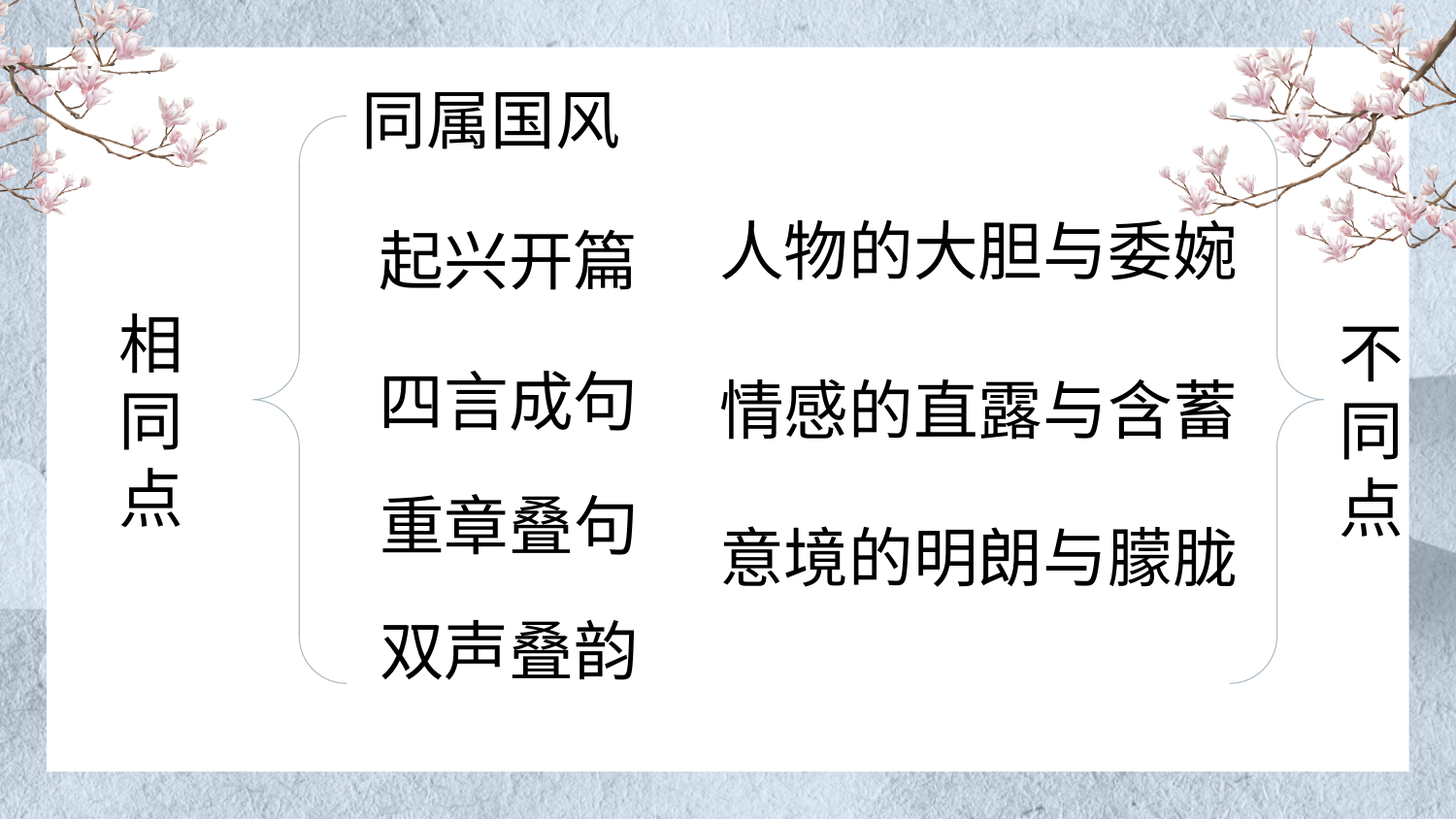

同属国风

人物的大胆与委婉
起兴开篇
相同点
不同点
四言成句
情感的直露与含蓄
重章叠句
意境的明朗与朦胧
双声叠韵